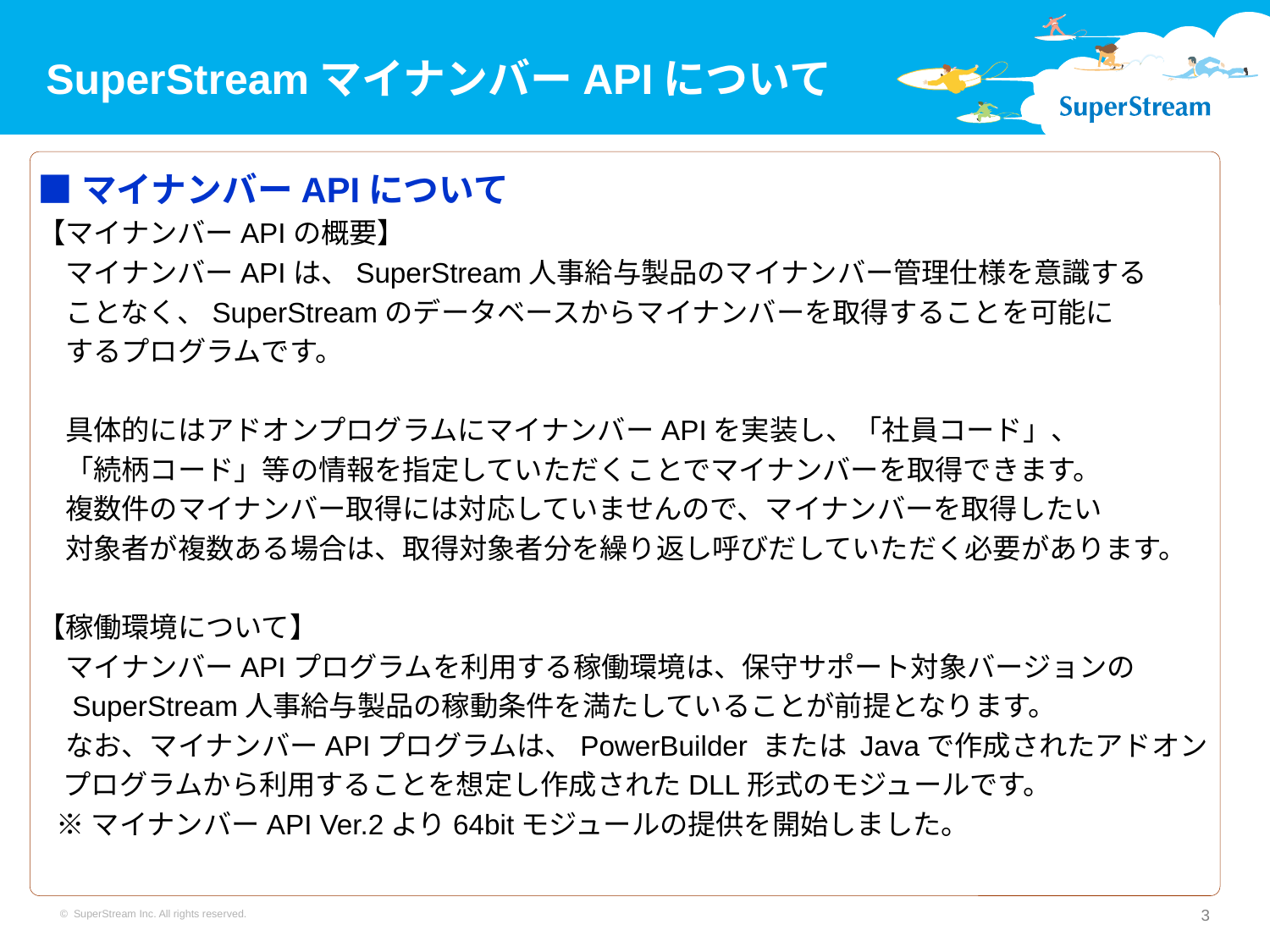

SuperStreamマイナンバーAPIについて

■マイナンバーAPIについて
【マイナンバーAPIの概要】
　マイナンバーAPIは、SuperStream人事給与製品のマイナンバー管理仕様を意識する
　ことなく、SuperStreamのデータベースからマイナンバーを取得することを可能に
　するプログラムです。

　具体的にはアドオンプログラムにマイナンバーAPIを実装し、「社員コード」、
　「続柄コード」等の情報を指定していただくことでマイナンバーを取得できます。
　複数件のマイナンバー取得には対応していませんので、マイナンバーを取得したい
　対象者が複数ある場合は、取得対象者分を繰り返し呼びだしていただく必要があります。

【稼働環境について】
　マイナンバーAPIプログラムを利用する稼働環境は、保守サポート対象バージョンの
　SuperStream人事給与製品の稼動条件を満たしていることが前提となります。
　なお、マイナンバーAPIプログラムは、PowerBuilder または Javaで作成されたアドオン
   プログラムから利用することを想定し作成されたDLL形式のモジュールです。
   ※マイナンバーAPI Ver.2より64bitモジュールの提供を開始しました。

©  SuperStream Inc. All rights reserved.
3